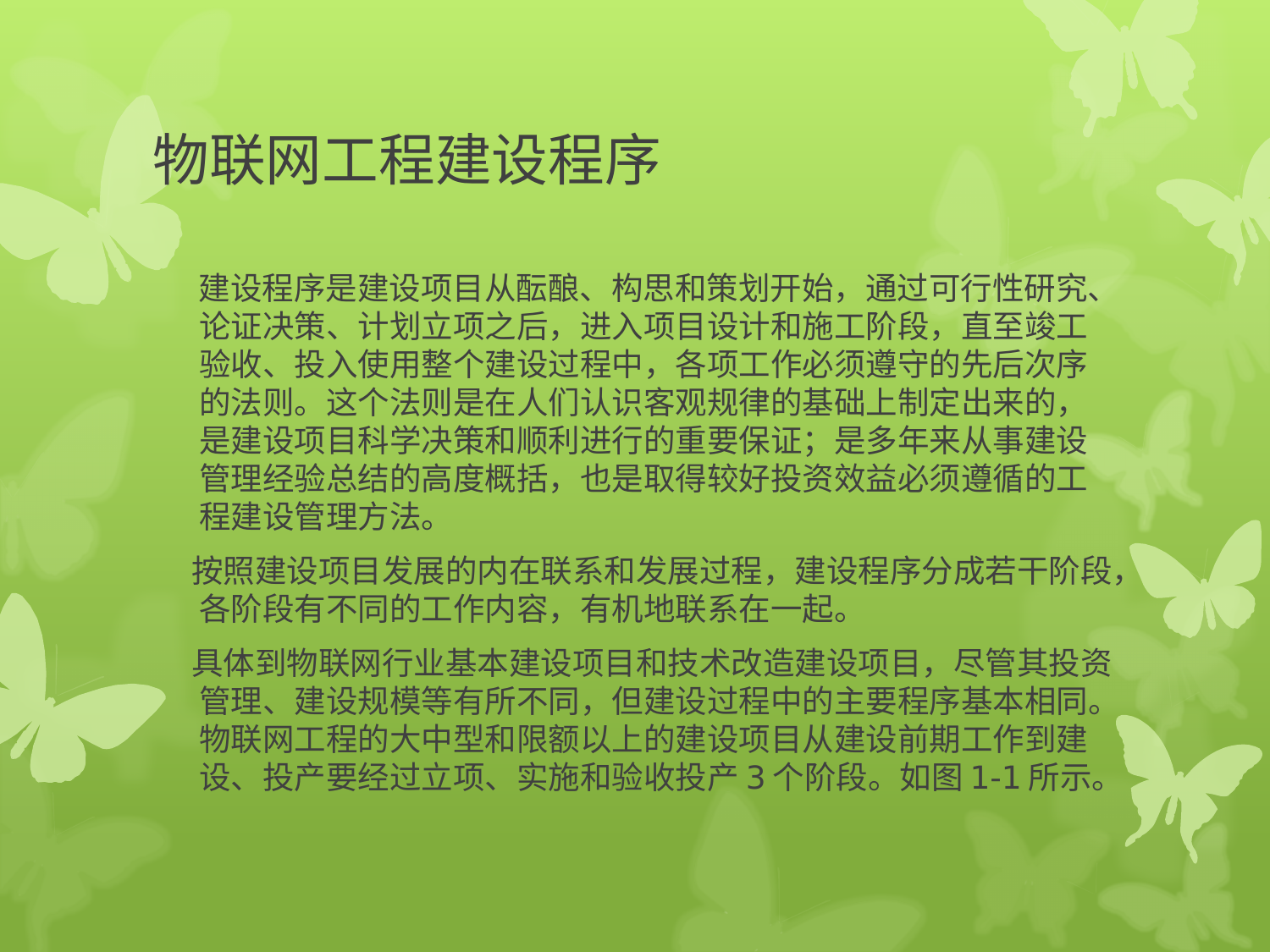

# 物联网工程建设程序
　  建设程序是建设项目从酝酿、构思和策划开始，通过可行性研究、论证决策、计划立项之后，进入项目设计和施工阶段，直至竣工验收、投入使用整个建设过程中，各项工作必须遵守的先后次序的法则。这个法则是在人们认识客观规律的基础上制定出来的，是建设项目科学决策和顺利进行的重要保证；是多年来从事建设管理经验总结的高度概括，也是取得较好投资效益必须遵循的工程建设管理方法。
　 按照建设项目发展的内在联系和发展过程，建设程序分成若干阶段，各阶段有不同的工作内容，有机地联系在一起。
　 具体到物联网行业基本建设项目和技术改造建设项目，尽管其投资管理、建设规模等有所不同，但建设过程中的主要程序基本相同。物联网工程的大中型和限额以上的建设项目从建设前期工作到建设、投产要经过立项、实施和验收投产3个阶段。如图1-1所示。